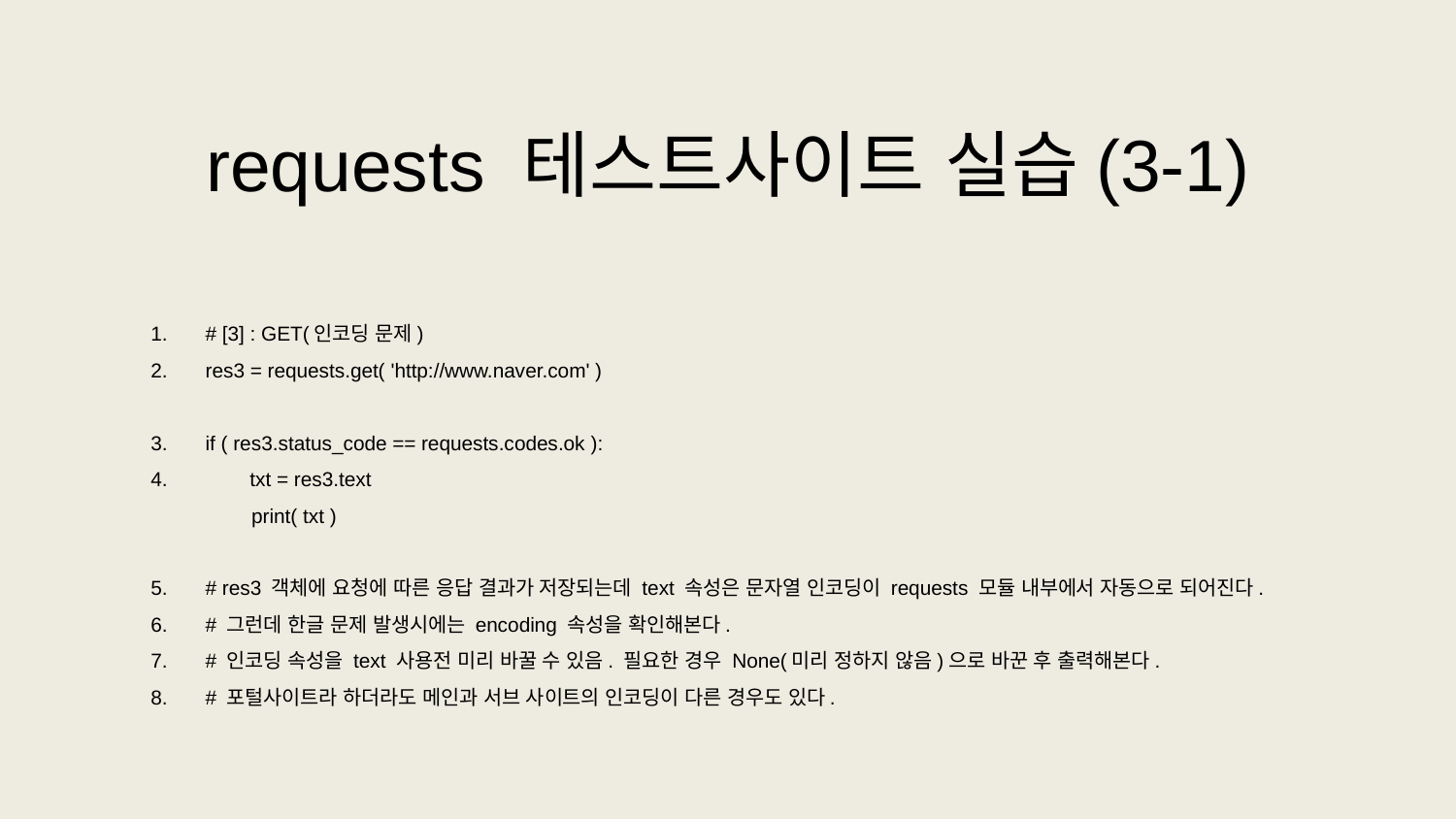

requests 테스트사이트 실습(3-1)
# [3] : GET(인코딩 문제)
res3 = requests.get( 'http://www.naver.com' )

if ( res3.status_code == requests.codes.ok ):
        txt = res3.text
     print( txt )

# res3 객체에 요청에 따른 응답 결과가 저장되는데 text 속성은 문자열 인코딩이 requests 모듈 내부에서 자동으로 되어진다.
# 그런데 한글 문제 발생시에는 encoding 속성을 확인해본다.
# 인코딩 속성을 text 사용전 미리 바꿀 수 있음. 필요한 경우 None(미리 정하지 않음)으로 바꾼 후 출력해본다.
# 포털사이트라 하더라도 메인과 서브 사이트의 인코딩이 다른 경우도 있다.